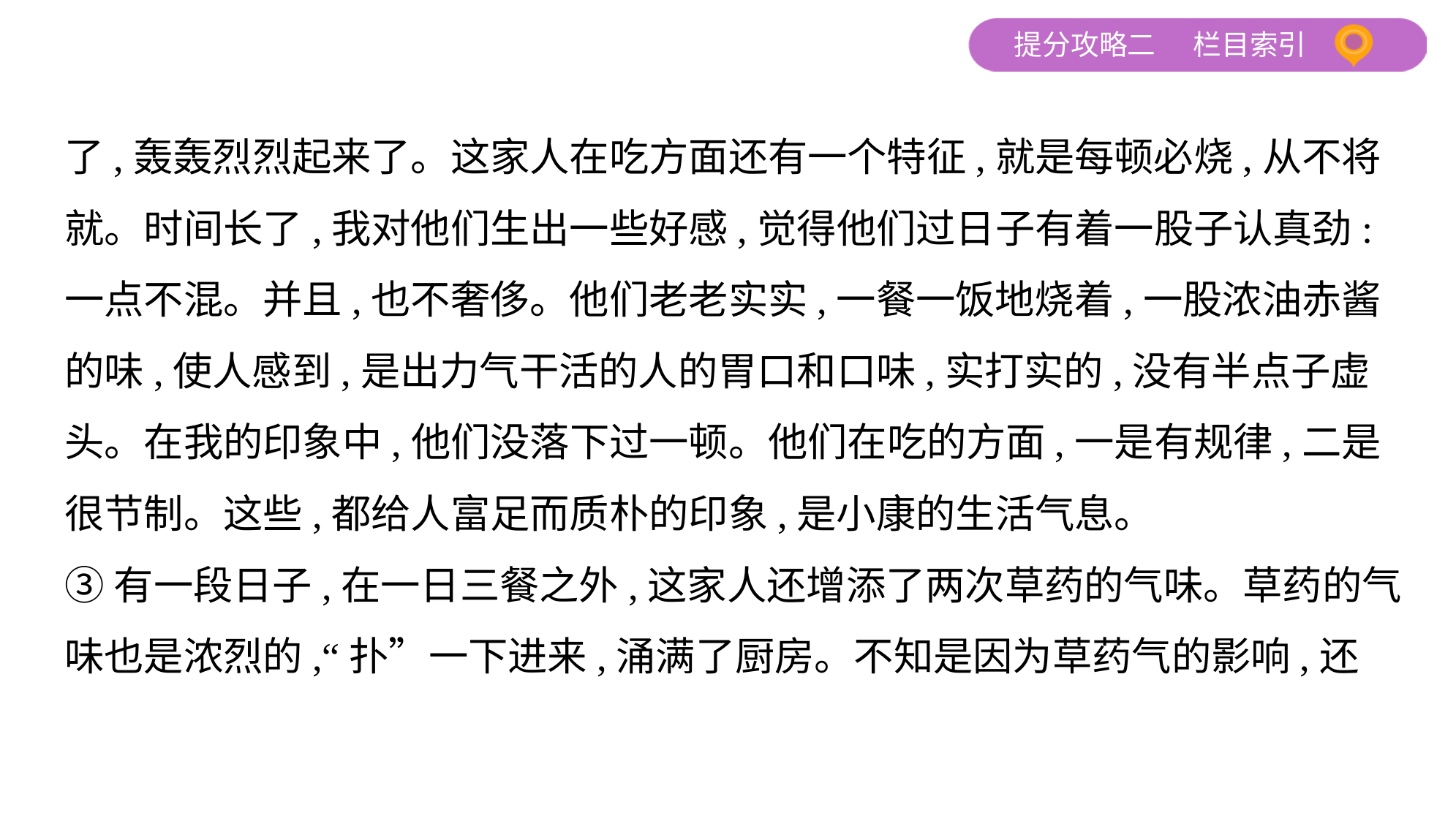

了,轰轰烈烈起来了。这家人在吃方面还有一个特征,就是每顿必烧,从不将
就。时间长了,我对他们生出一些好感,觉得他们过日子有着一股子认真劲:
一点不混。并且,也不奢侈。他们老老实实,一餐一饭地烧着,一股浓油赤酱
的味,使人感到,是出力气干活的人的胃口和口味,实打实的,没有半点子虚
头。在我的印象中,他们没落下过一顿。他们在吃的方面,一是有规律,二是
很节制。这些,都给人富足而质朴的印象,是小康的生活气息。
③有一段日子,在一日三餐之外,这家人还增添了两次草药的气味。草药的气
味也是浓烈的,“扑”一下进来,涌满了厨房。不知是因为草药气的影响,还